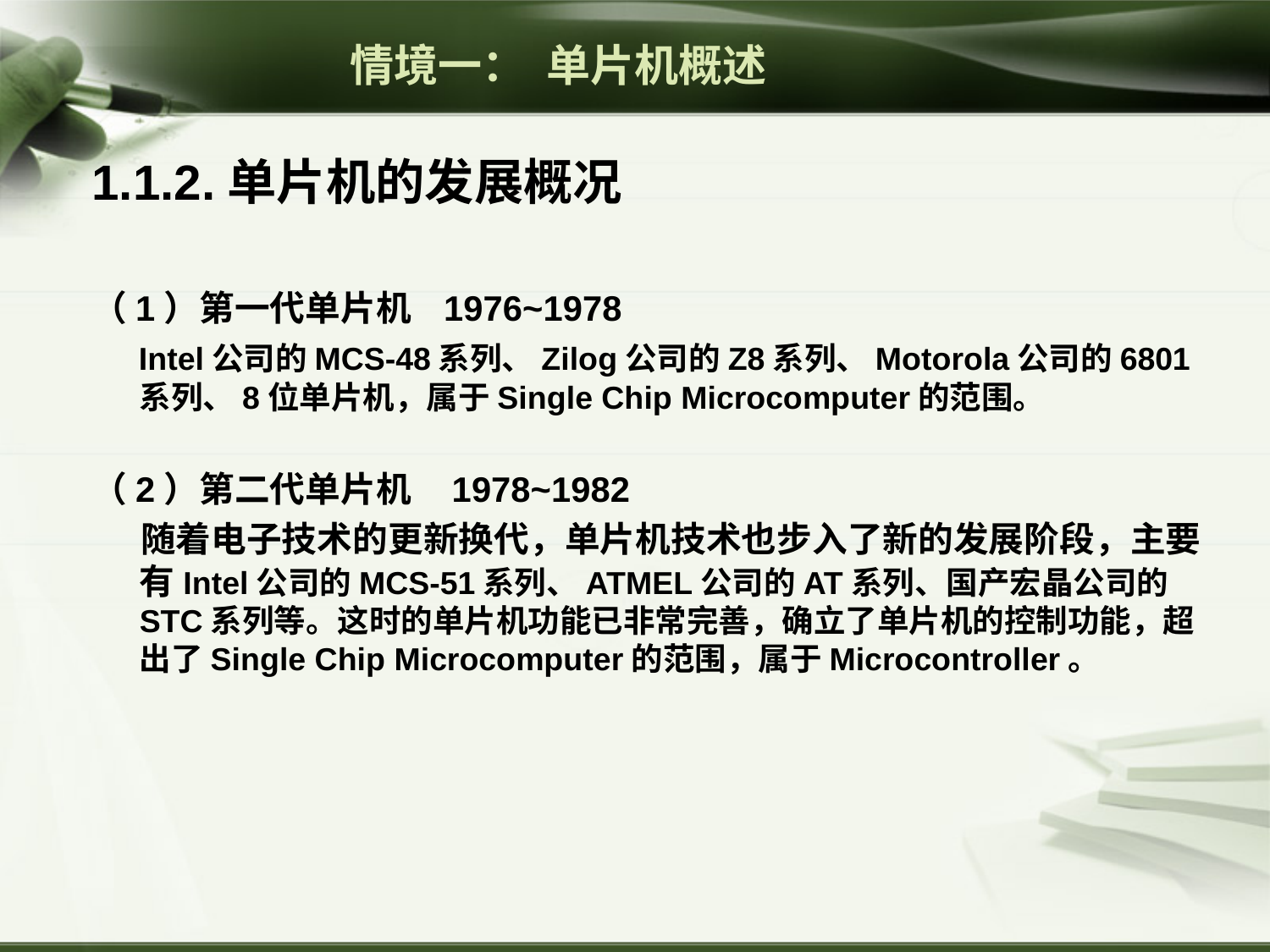

情境一：  单片机概述

1.1.2.单片机的发展概况

（1）第一代单片机   1976~1978
     Intel公司的MCS-48系列、Zilog公司的Z8系列、Motorola公司的6801系列、8位单片机，属于Single Chip Microcomputer的范围。

（2）第二代单片机    1978~1982
     随着电子技术的更新换代，单片机技术也步入了新的发展阶段，主要有Intel公司的MCS-51系列、ATMEL公司的AT系列、国产宏晶公司的STC系列等。这时的单片机功能已非常完善，确立了单片机的控制功能，超出了Single Chip Microcomputer的范围，属于Microcontroller。